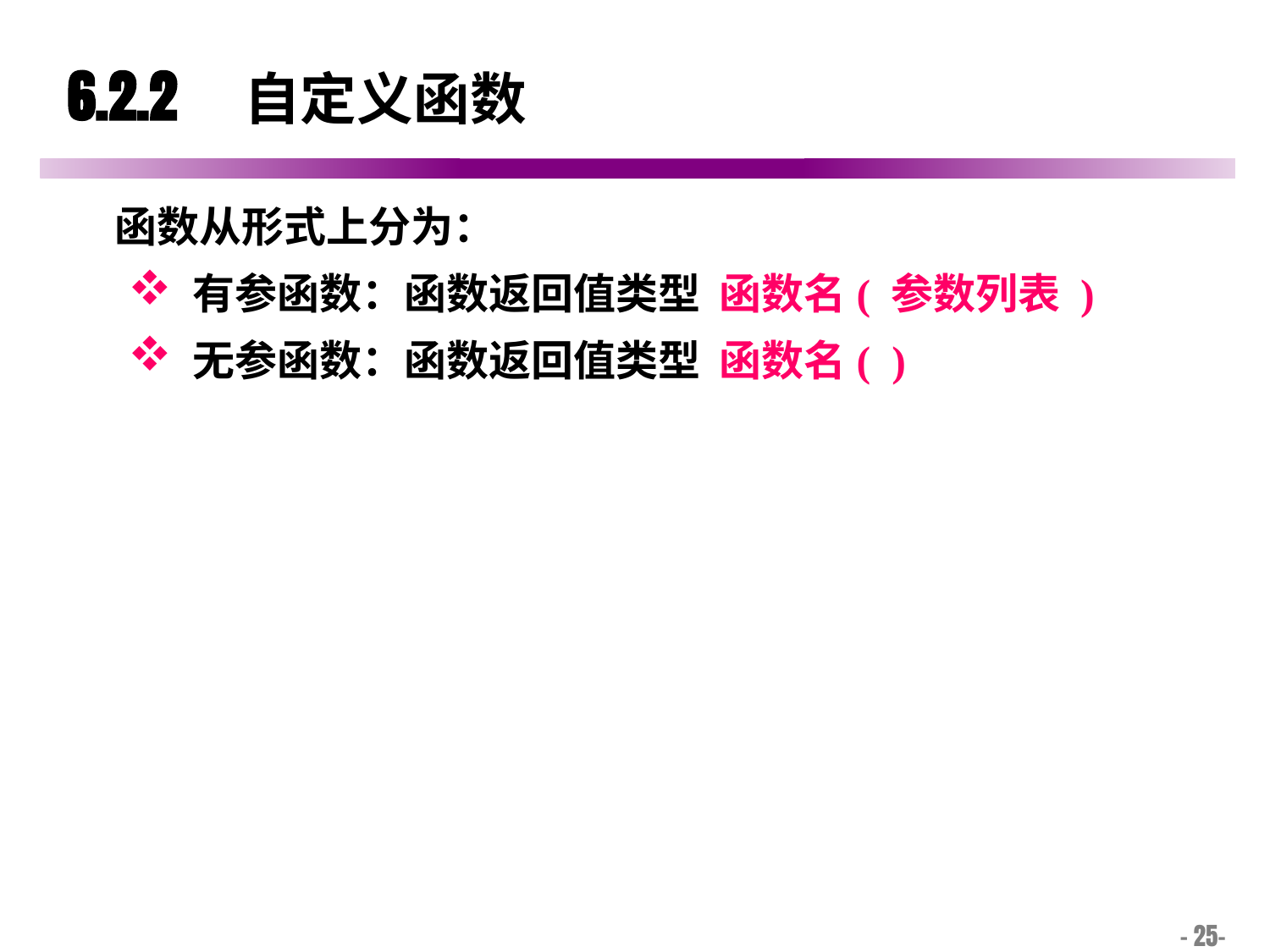

# 6.2.2    自定义函数
 函数从形式上分为：
 有参函数：函数返回值类型  函数名( 参数列表 )
 无参函数：函数返回值类型  函数名(  )
 - 25-